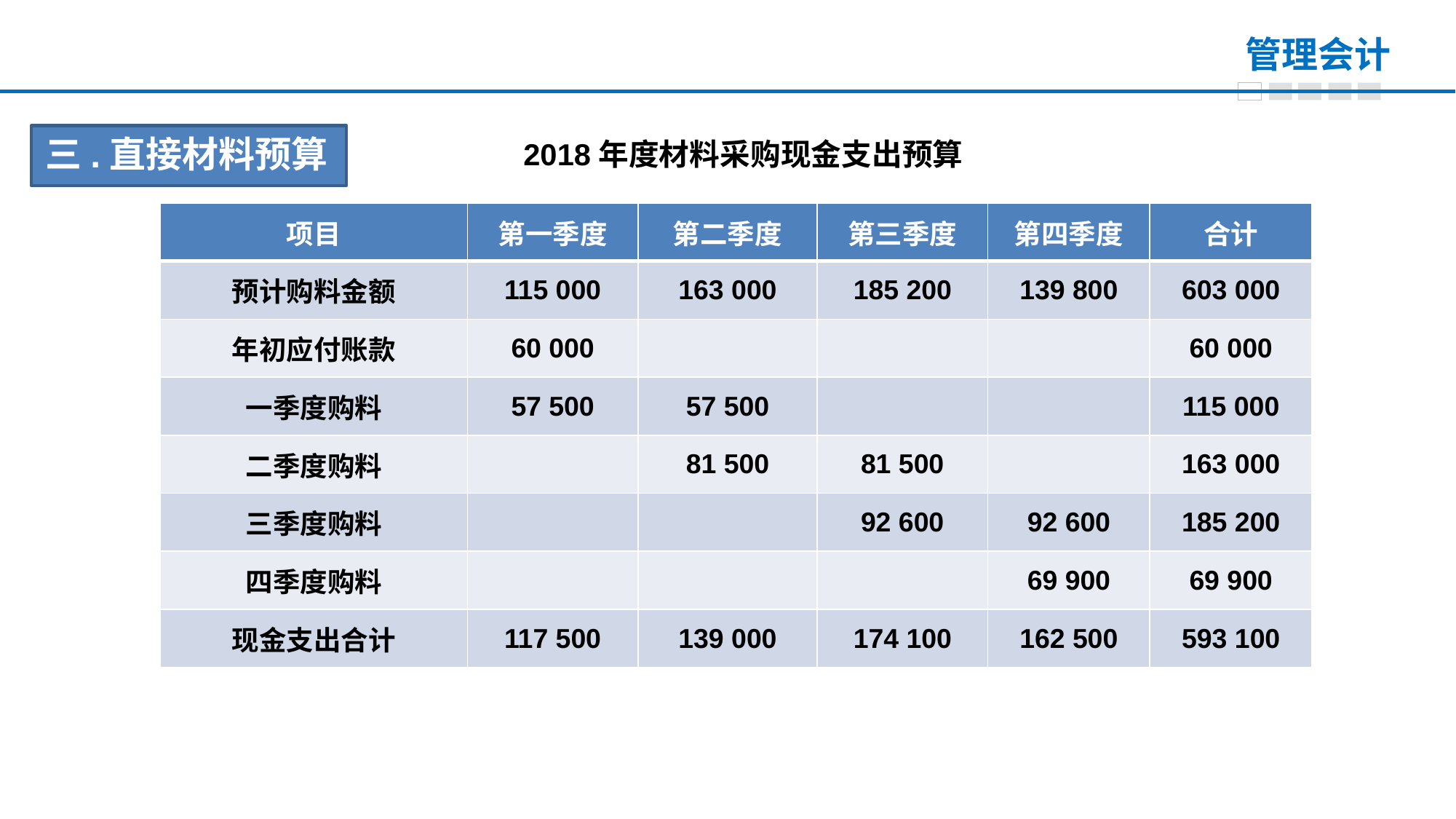

三.直接材料预算

2018年度材料采购现金支出预算
| 项目 | 第一季度 | 第二季度 | 第三季度 | 第四季度 | 合计 |
| --- | --- | --- | --- | --- | --- |
| 预计购料金额 | 115 000 | 163 000 | 185 200 | 139 800 | 603 000 |
| 年初应付账款 | 60 000 |  |  |  | 60 000 |
| 一季度购料 | 57 500 | 57 500 |  |  | 115 000 |
| 二季度购料 |  | 81 500 | 81 500 |  | 163 000 |
| 三季度购料 |  |  | 92 600 | 92 600 | 185 200 |
| 四季度购料 |  |  |  | 69 900 | 69 900 |
| 现金支出合计 | 117 500 | 139 000 | 174 100 | 162 500 | 593 100 |